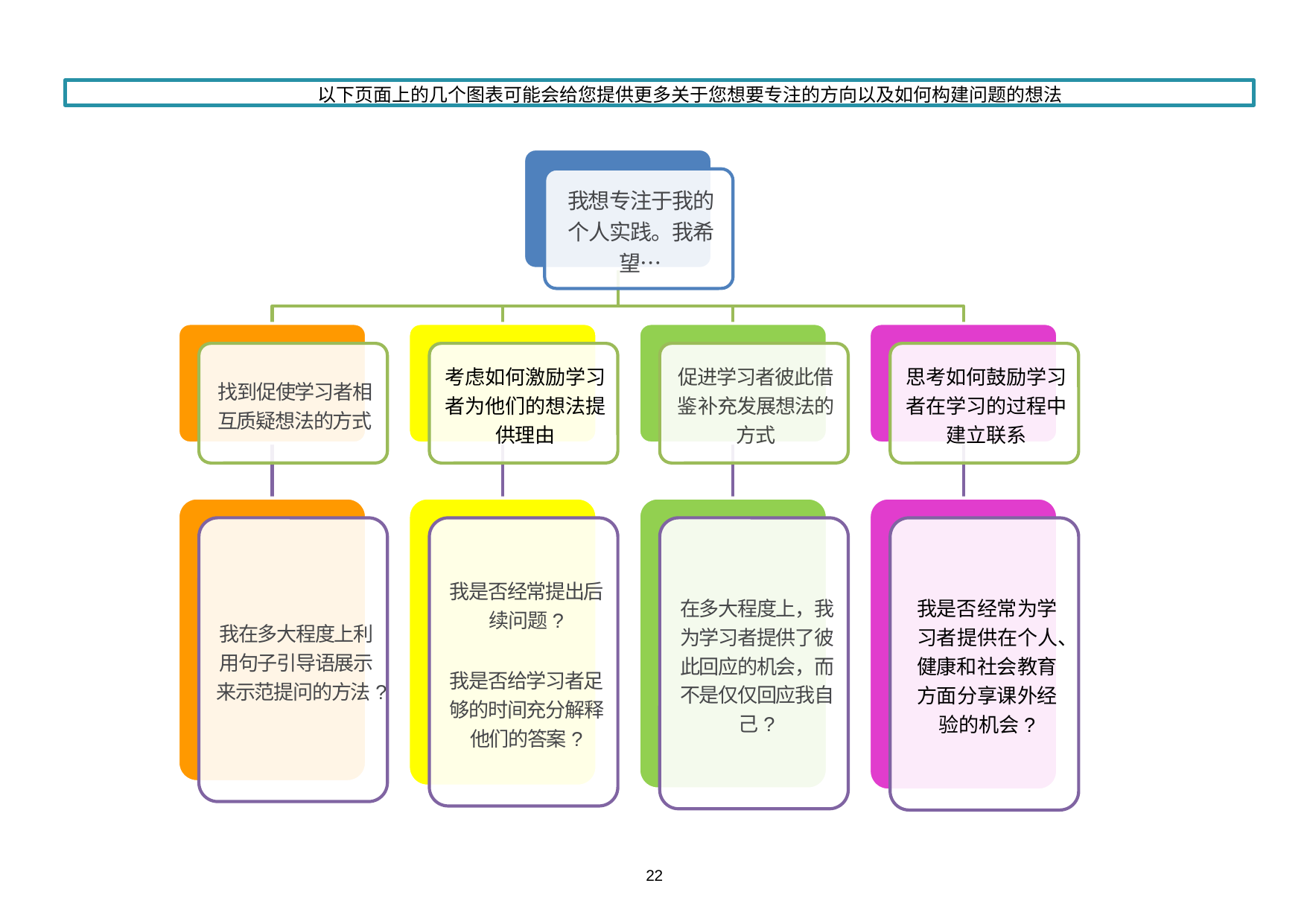

以下页面上的几个图表可能会给您提供更多关于您想要专注的方向以及如何构建问题的想法
我想专注于我的个人实践。我希望…
找到促使学习者相互质疑想法的方式
我在多大程度上利用句子引导语展示来示范提问的方法?
考虑如何激励学习者为他们的想法提供理由
我是否经常提出后续问题?

我是否给学习者足够的时间充分解释他们的答案?
促进学习者彼此借鉴补充发展想法的方式
在多大程度上，我为学习者提供了彼此回应的机会，而不是仅仅回应我自己?
思考如何鼓励学习者在学习的过程中建立联系
我是否经常为学习者提供在个人、健康和社会教育方面分享课外经验的机会?
22